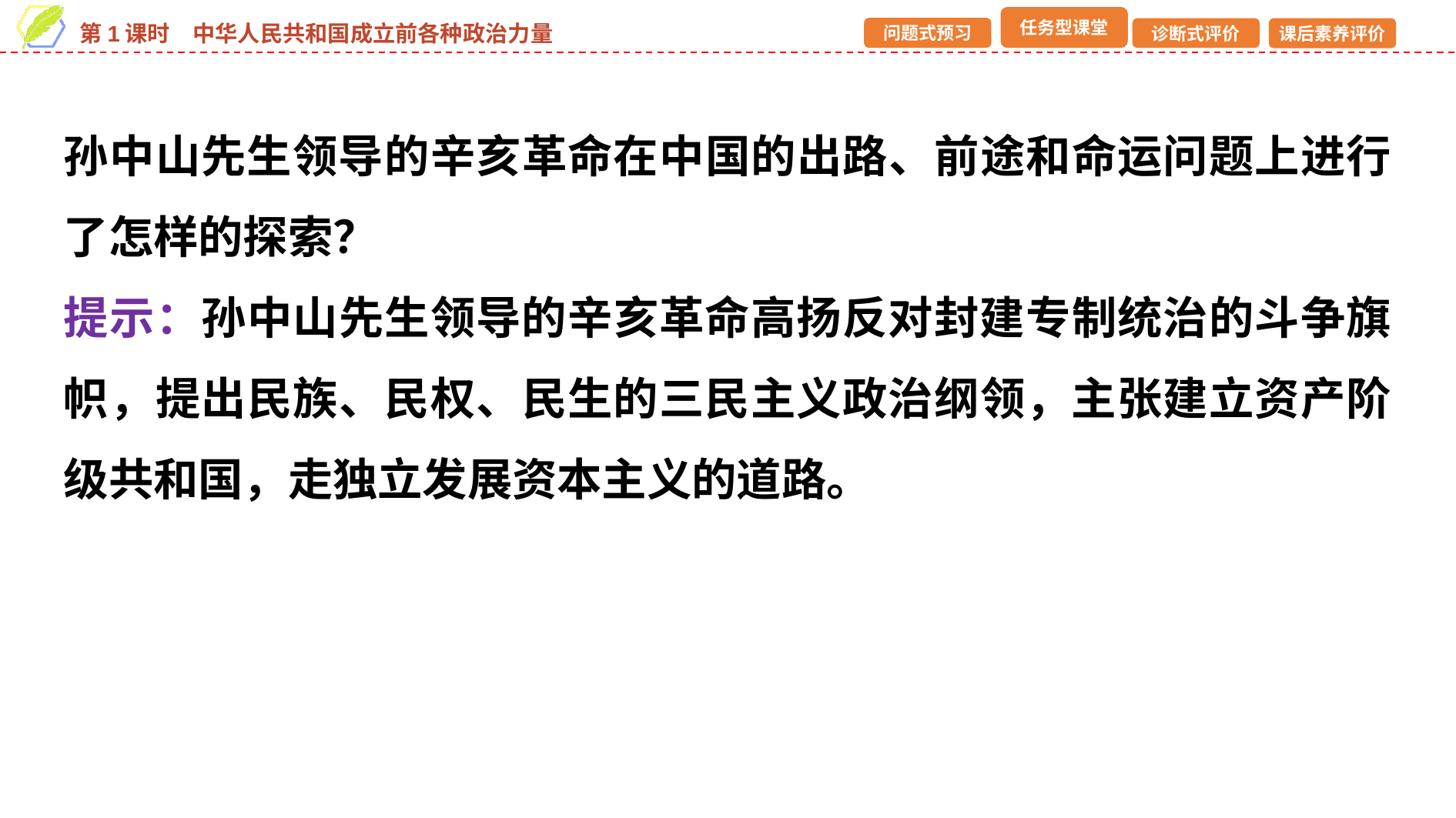

孙中山先生领导的辛亥革命在中国的出路、前途和命运问题上进行了怎样的探索？
提示：孙中山先生领导的辛亥革命高扬反对封建专制统治的斗争旗帜，提出民族、民权、民生的三民主义政治纲领，主张建立资产阶级共和国，走独立发展资本主义的道路。